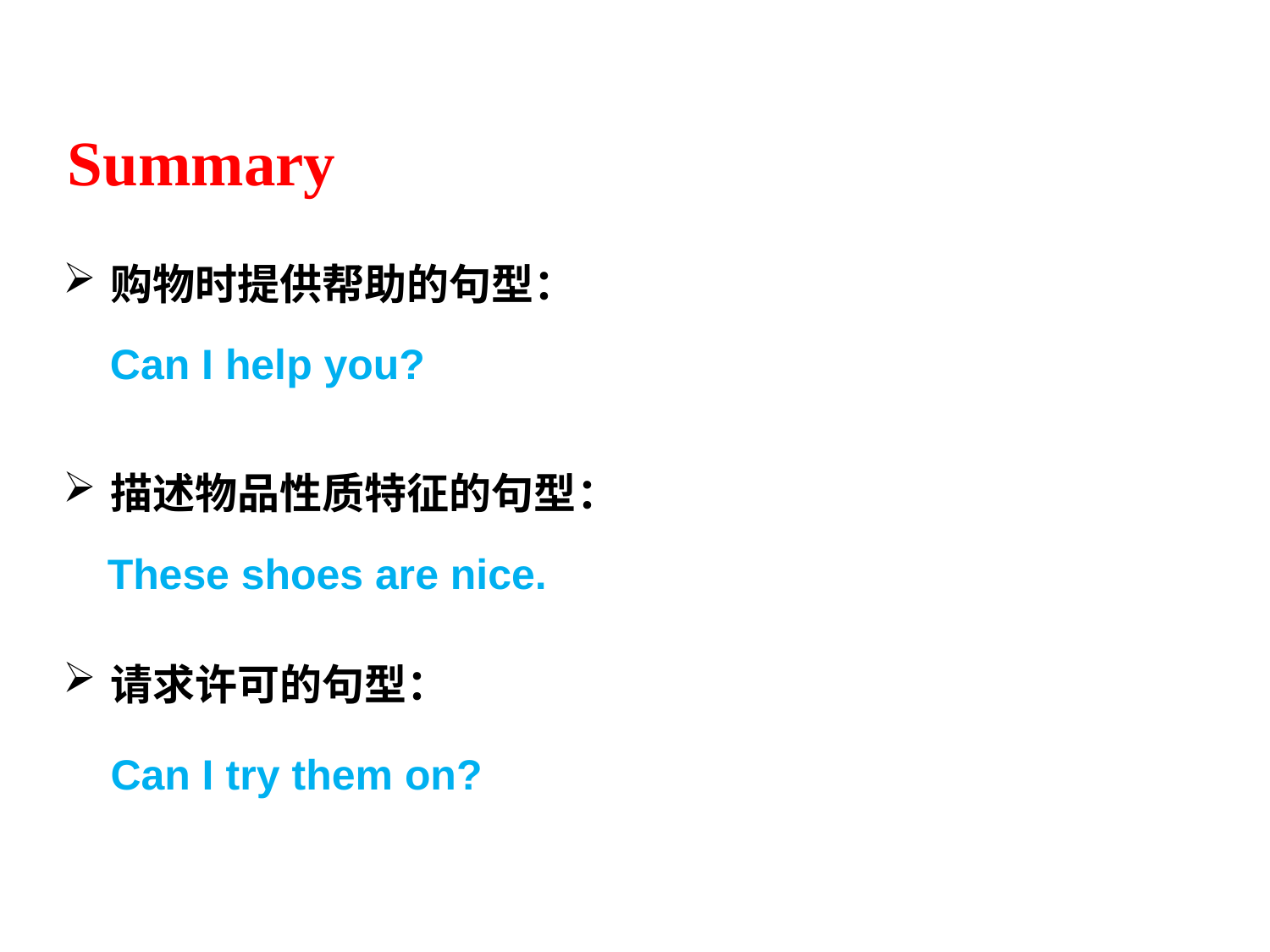

Summary
购物时提供帮助的句型：
Can I help you?
描述物品性质特征的句型：
These shoes are nice.
请求许可的句型：
Can I try them on?